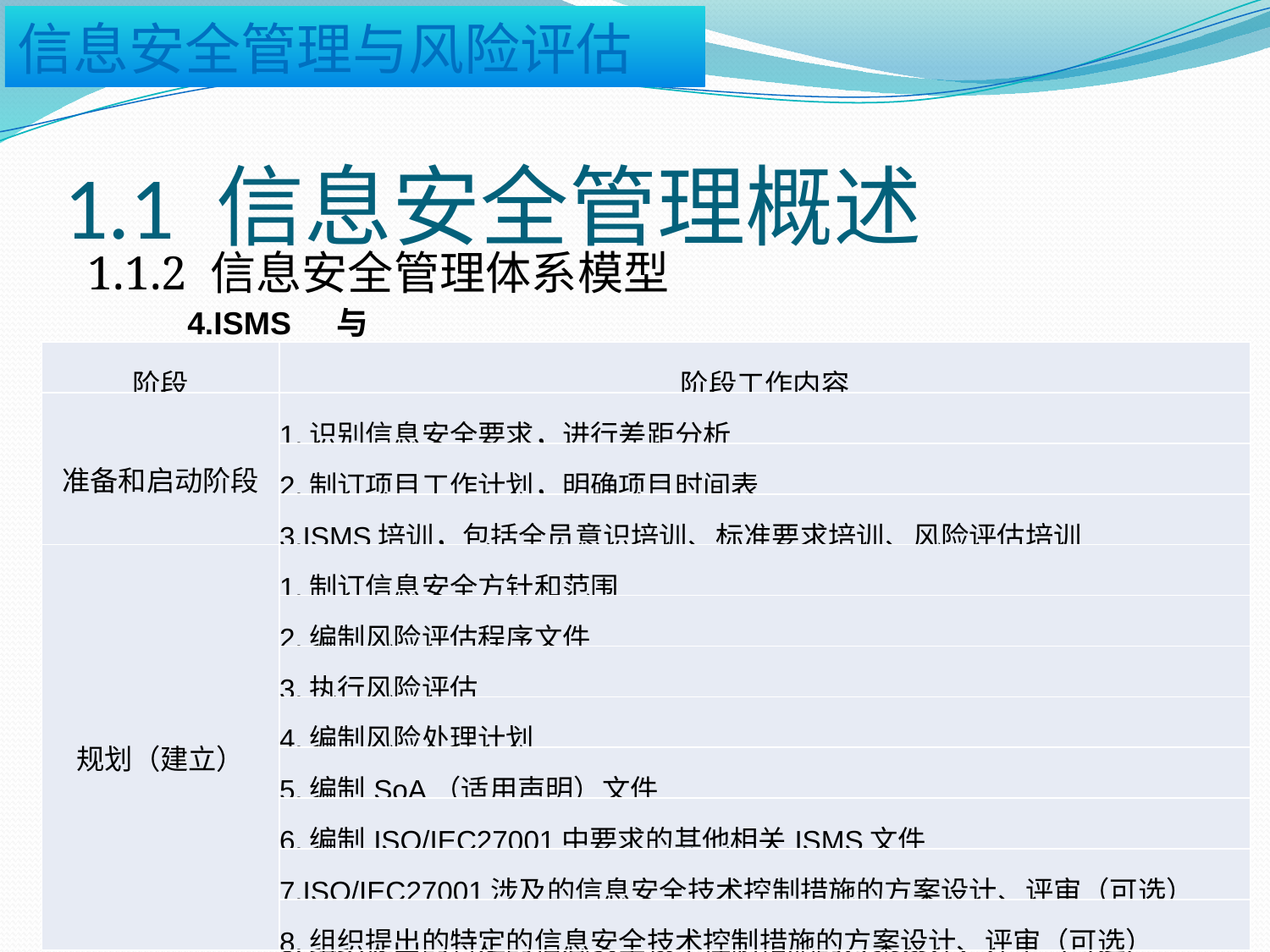

# 1.1 信息安全管理概述
1.1.2 信息安全管理体系模型
4.ISMS与PDCA
| 阶段 | 阶段工作内容 |
| --- | --- |
| 准备和启动阶段 | 1.识别信息安全要求，进行差距分析 |
|  | 2.制订项目工作计划，明确项目时间表 |
|  | 3.ISMS培训，包括全员意识培训、标准要求培训、风险评估培训 |
| 规划（建立） | 1.制订信息安全方针和范围 |
|  | 2.编制风险评估程序文件 |
|  | 3.执行风险评估 |
|  | 4.编制风险处理计划 |
|  | 5.编制SoA（适用声明）文件 |
|  | 6.编制ISO/IEC27001中要求的其他相关ISMS文件 |
|  | 7.ISO/IEC27001涉及的信息安全技术控制措施的方案设计、评审（可选） |
|  | 8.组织提出的特定的信息安全技术控制措施的方案设计、评审（可选） |